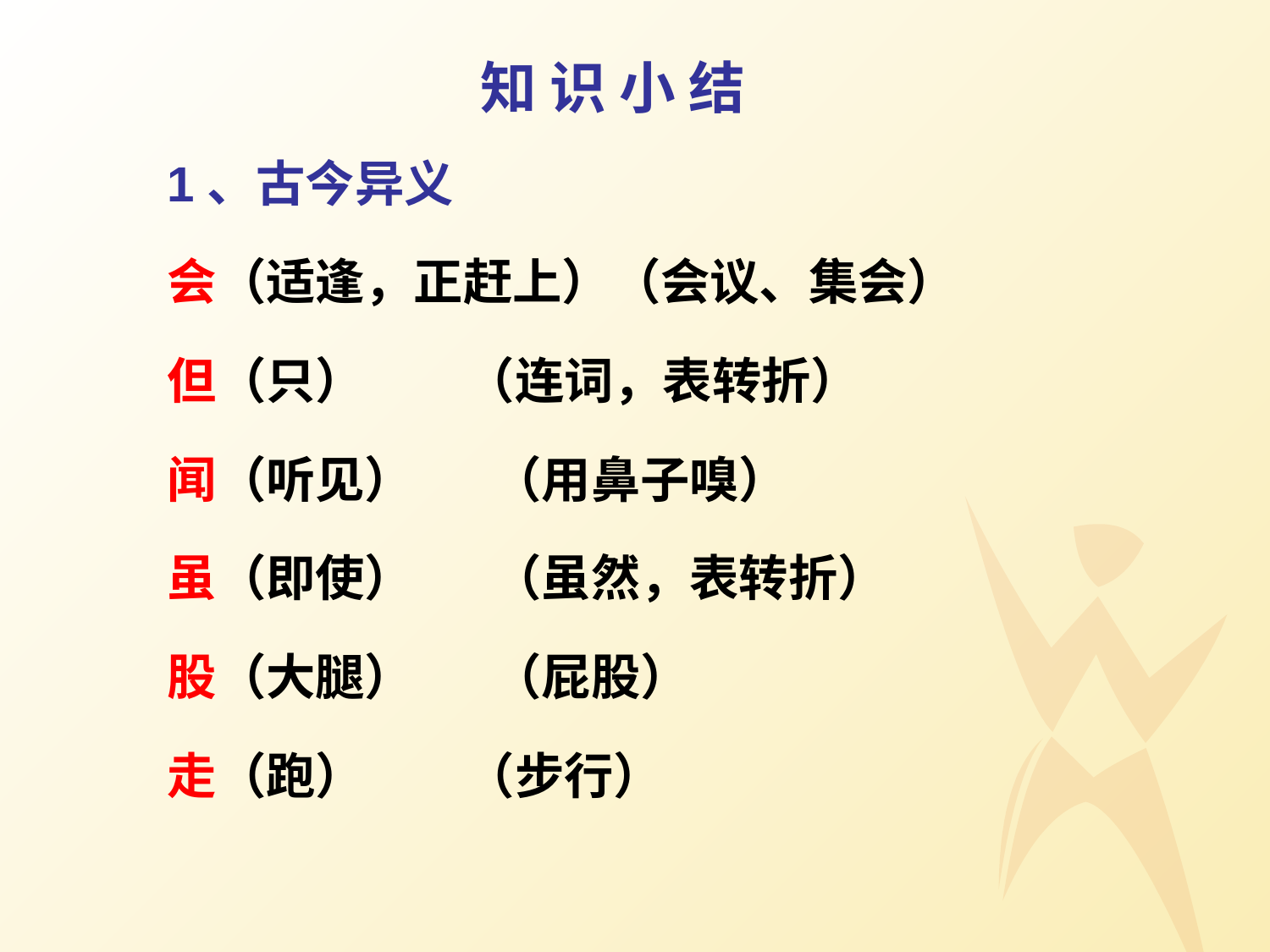

知 识 小 结
1、古今异义
会（适逢，正赶上）（会议、集会）
但（只）         （连词，表转折）
闻（听见）       （用鼻子嗅）
虽（即使）       （虽然，表转折）
股（大腿）       （屁股）
走（跑）         （步行）